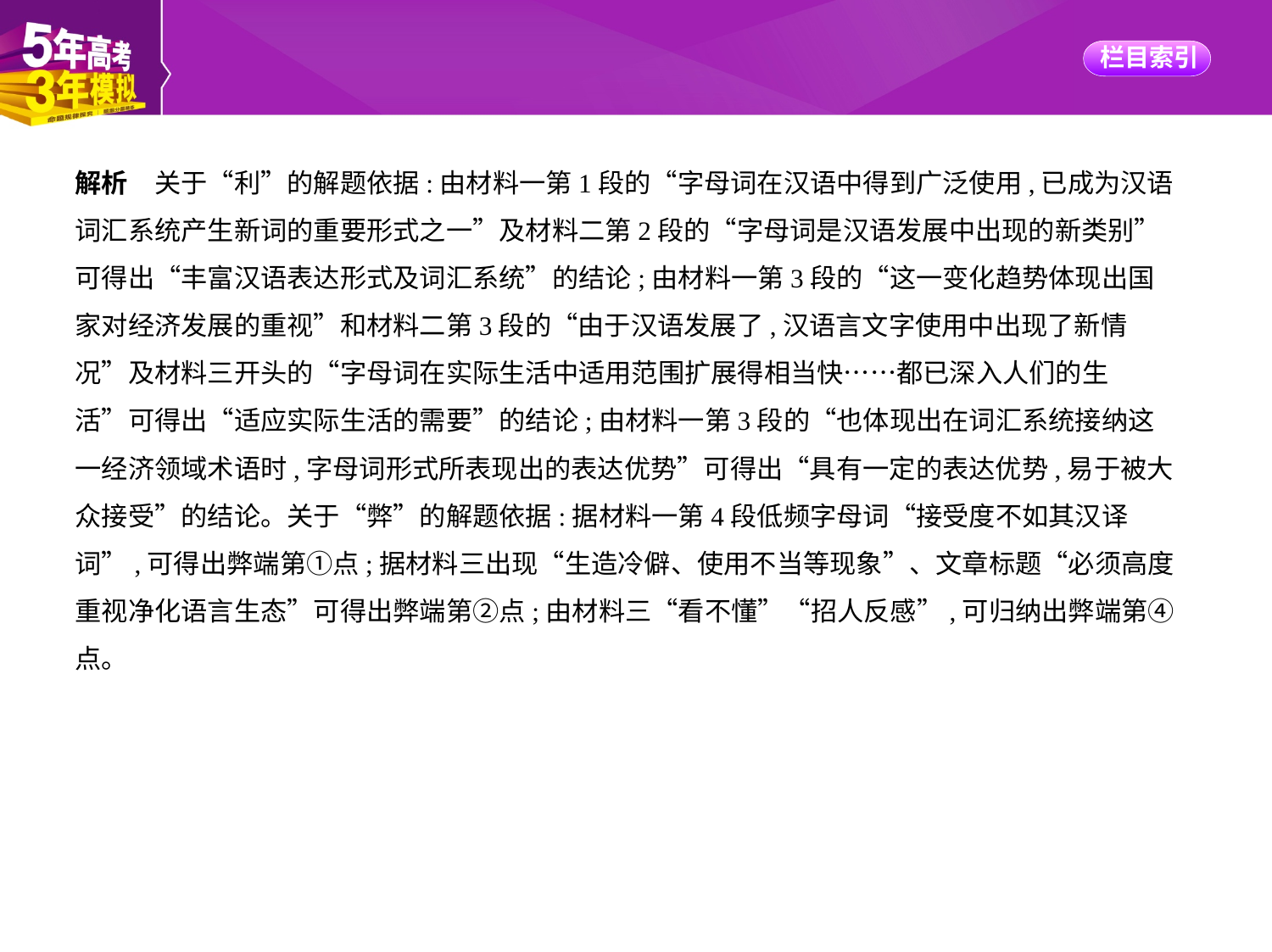

解析　关于“利”的解题依据:由材料一第1段的“字母词在汉语中得到广泛使用,已成为汉语
词汇系统产生新词的重要形式之一”及材料二第2段的“字母词是汉语发展中出现的新类别”
可得出“丰富汉语表达形式及词汇系统”的结论;由材料一第3段的“这一变化趋势体现出国
家对经济发展的重视”和材料二第3段的“由于汉语发展了,汉语言文字使用中出现了新情
况”及材料三开头的“字母词在实际生活中适用范围扩展得相当快……都已深入人们的生
活”可得出“适应实际生活的需要”的结论;由材料一第3段的“也体现出在词汇系统接纳这
一经济领域术语时,字母词形式所表现出的表达优势”可得出“具有一定的表达优势,易于被大
众接受”的结论。关于“弊”的解题依据:据材料一第4段低频字母词“接受度不如其汉译
词”,可得出弊端第①点;据材料三出现“生造冷僻、使用不当等现象”、文章标题“必须高度
重视净化语言生态”可得出弊端第②点;由材料三“看不懂”“招人反感”,可归纳出弊端第④
点。